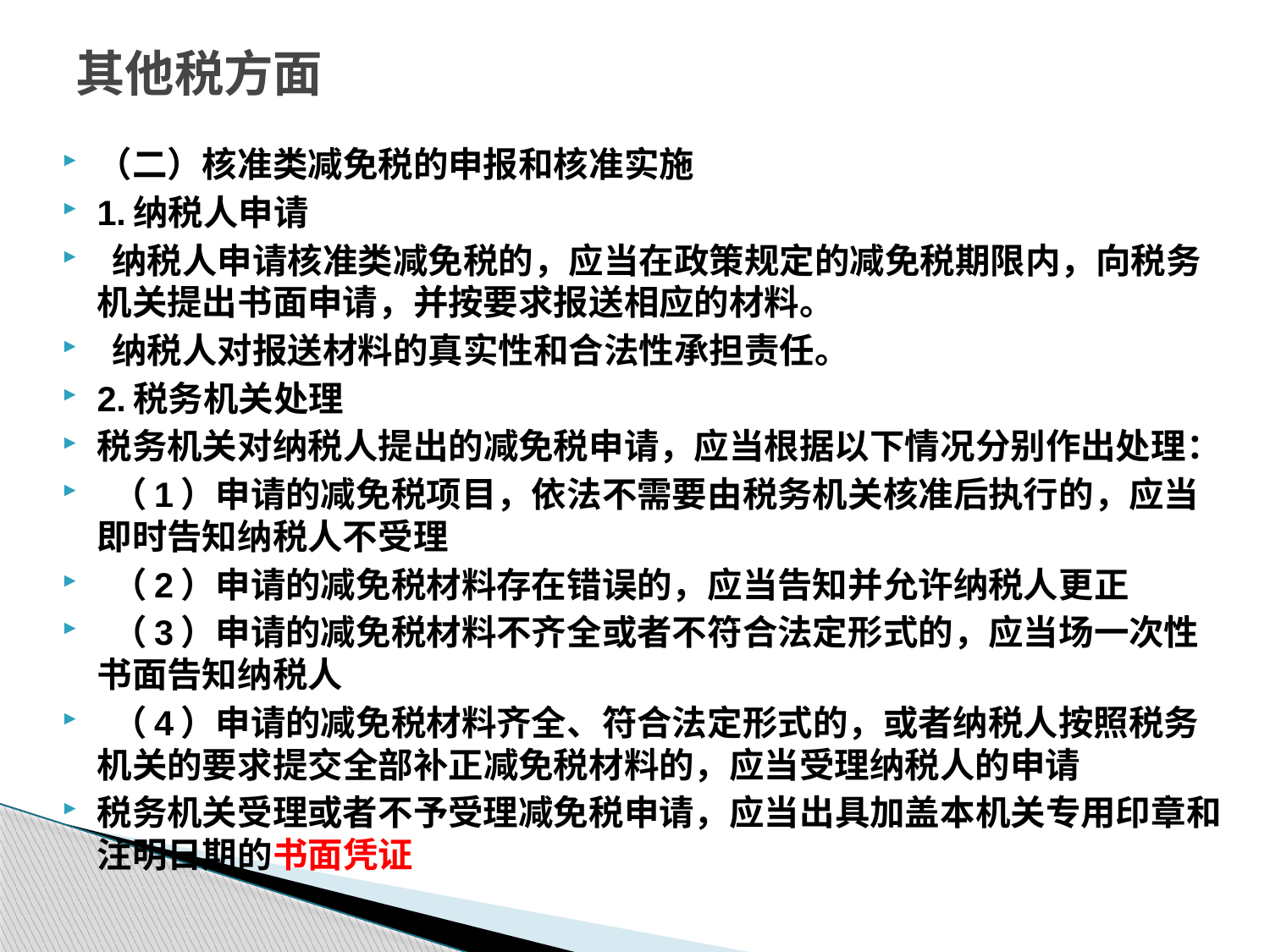

# 其他税方面
（二）核准类减免税的申报和核准实施
1.纳税人申请
 纳税人申请核准类减免税的，应当在政策规定的减免税期限内，向税务机关提出书面申请，并按要求报送相应的材料。
 纳税人对报送材料的真实性和合法性承担责任。
2.税务机关处理
税务机关对纳税人提出的减免税申请，应当根据以下情况分别作出处理：
 （1）申请的减免税项目，依法不需要由税务机关核准后执行的，应当即时告知纳税人不受理
 （2）申请的减免税材料存在错误的，应当告知并允许纳税人更正
 （3）申请的减免税材料不齐全或者不符合法定形式的，应当场一次性书面告知纳税人
 （4）申请的减免税材料齐全、符合法定形式的，或者纳税人按照税务机关的要求提交全部补正减免税材料的，应当受理纳税人的申请
税务机关受理或者不予受理减免税申请，应当出具加盖本机关专用印章和注明日期的书面凭证